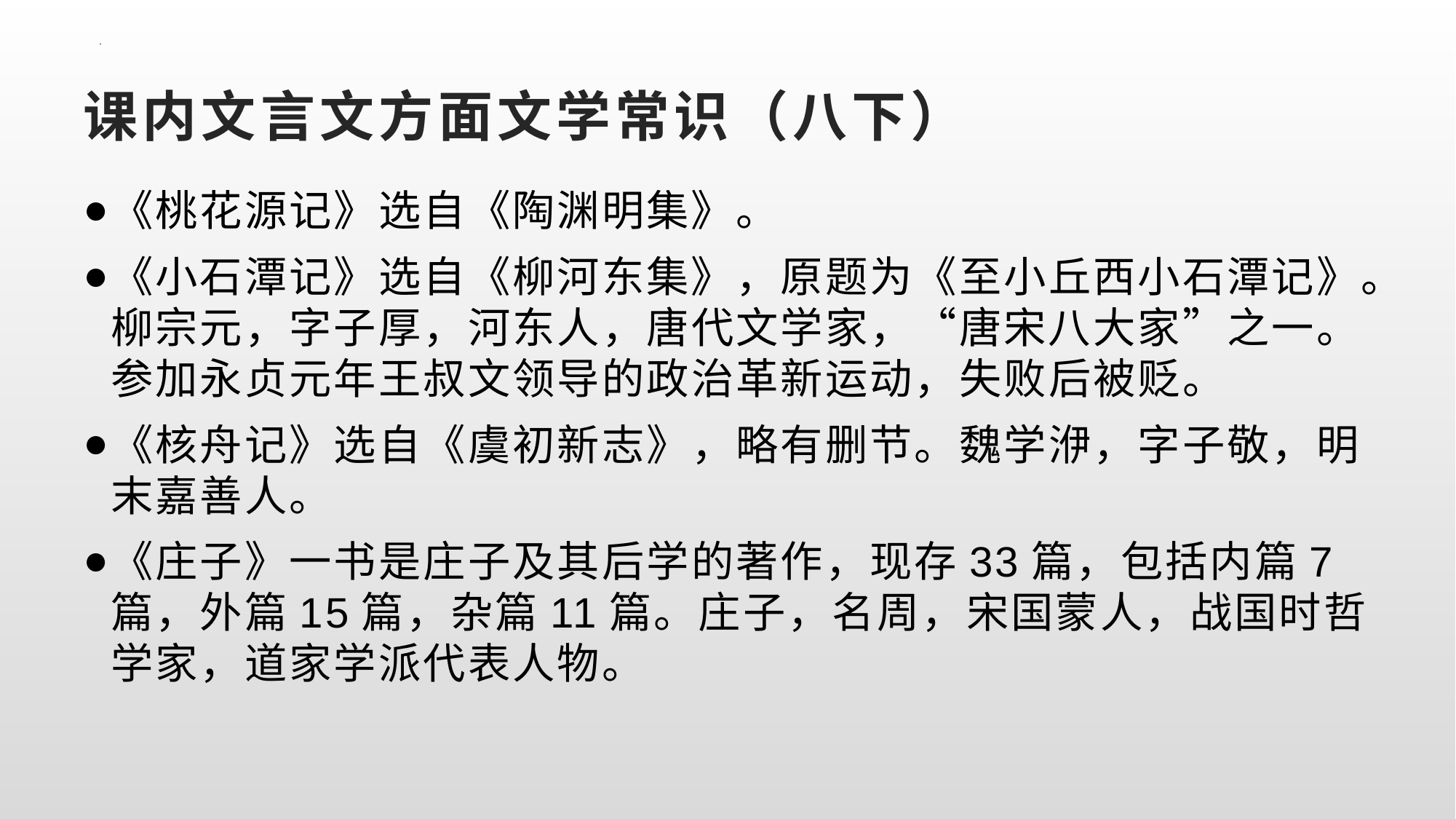

# 课内文言文方面文学常识（八下）
《桃花源记》选自《陶渊明集》。
《小石潭记》选自《柳河东集》，原题为《至小丘西小石潭记》。柳宗元，字子厚，河东人，唐代文学家，“唐宋八大家”之一。参加永贞元年王叔文领导的政治革新运动，失败后被贬。
《核舟记》选自《虞初新志》，略有删节。魏学洢，字子敬，明末嘉善人。
《庄子》一书是庄子及其后学的著作，现存33篇，包括内篇7篇，外篇15篇，杂篇11篇。庄子，名周，宋国蒙人，战国时哲学家，道家学派代表人物。